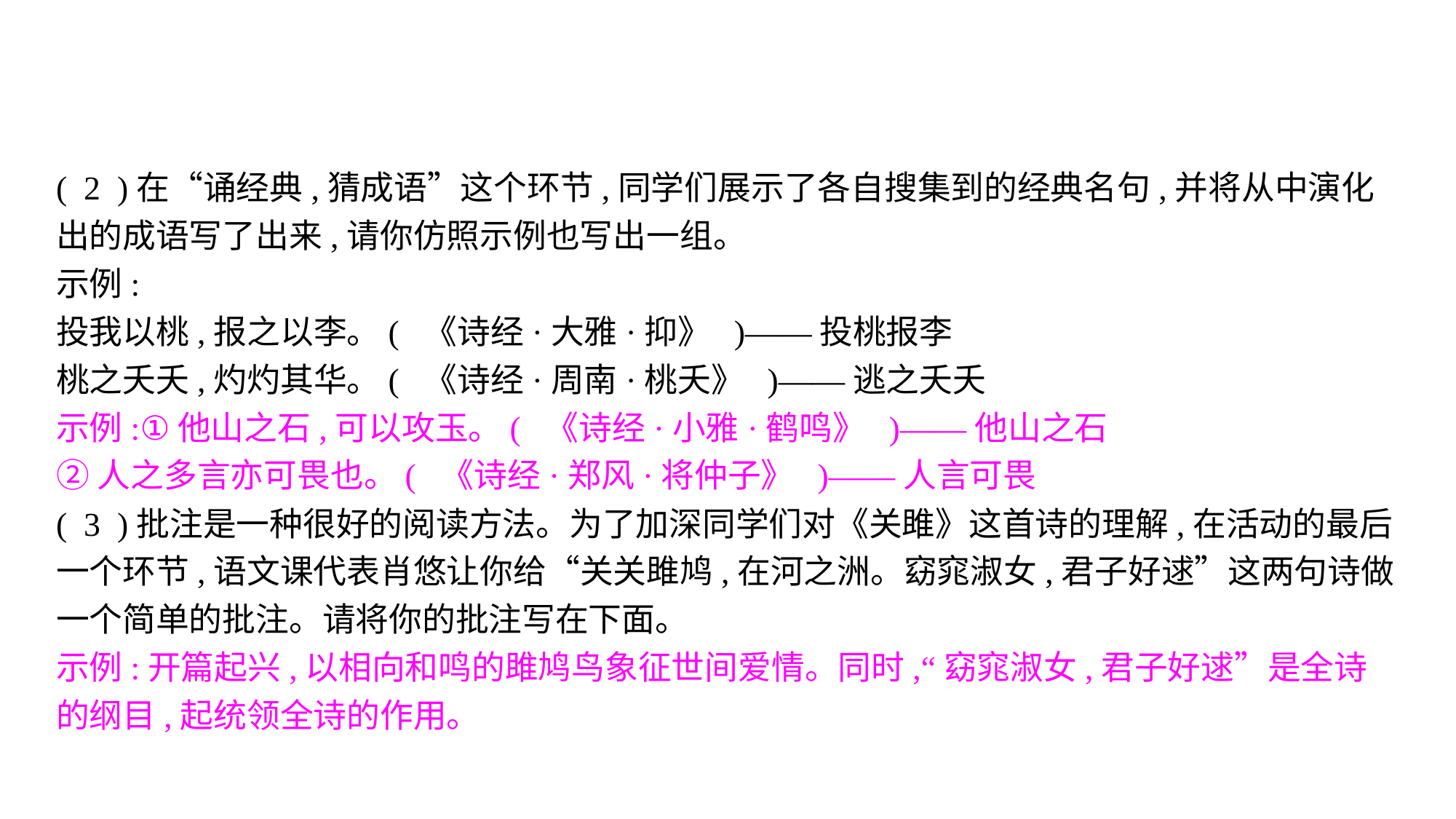

(  2  )在“诵经典,猜成语”这个环节,同学们展示了各自搜集到的经典名句,并将从中演化出的成语写了出来,请你仿照示例也写出一组。
示例:
投我以桃,报之以李。(  《诗经·大雅·抑》  )——投桃报李
桃之夭夭,灼灼其华。(  《诗经·周南·桃夭》  )——逃之夭夭
示例:①他山之石,可以攻玉。(  《诗经·小雅·鹤鸣》  )——他山之石
②人之多言亦可畏也。(  《诗经·郑风·将仲子》  )——人言可畏
(  3  )批注是一种很好的阅读方法。为了加深同学们对《关雎》这首诗的理解,在活动的最后一个环节,语文课代表肖悠让你给“关关雎鸠,在河之洲。窈窕淑女,君子好逑”这两句诗做一个简单的批注。请将你的批注写在下面。
示例:开篇起兴,以相向和鸣的雎鸠鸟象征世间爱情。同时,“窈窕淑女,君子好逑”是全诗的纲目,起统领全诗的作用。